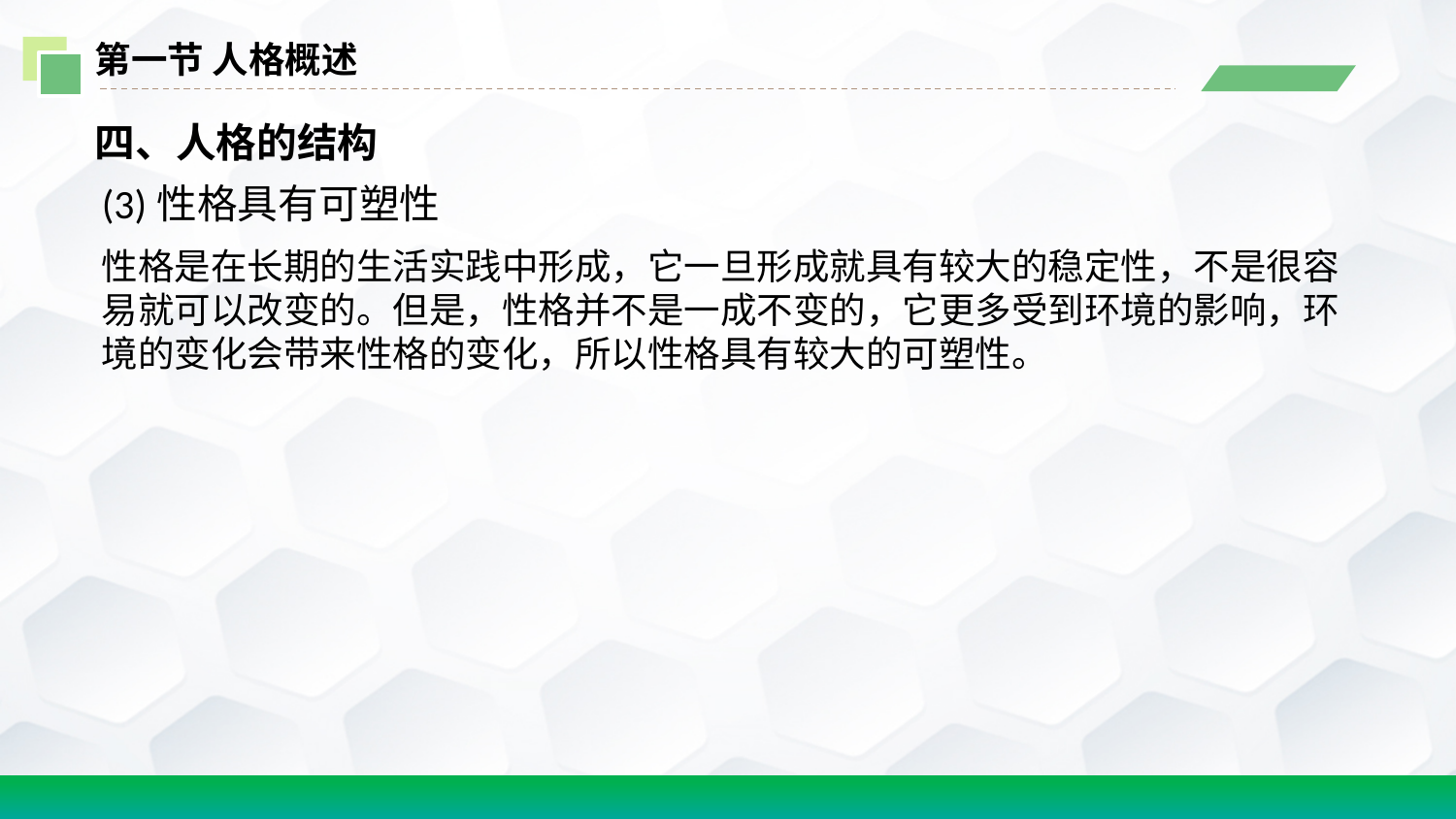

第一节 人格概述
四、人格的结构
(3)性格具有可塑性
性格是在长期的生活实践中形成，它一旦形成就具有较大的稳定性，不是很容易就可以改变的。但是，性格并不是一成不变的，它更多受到环境的影响，环境的变化会带来性格的变化，所以性格具有较大的可塑性。